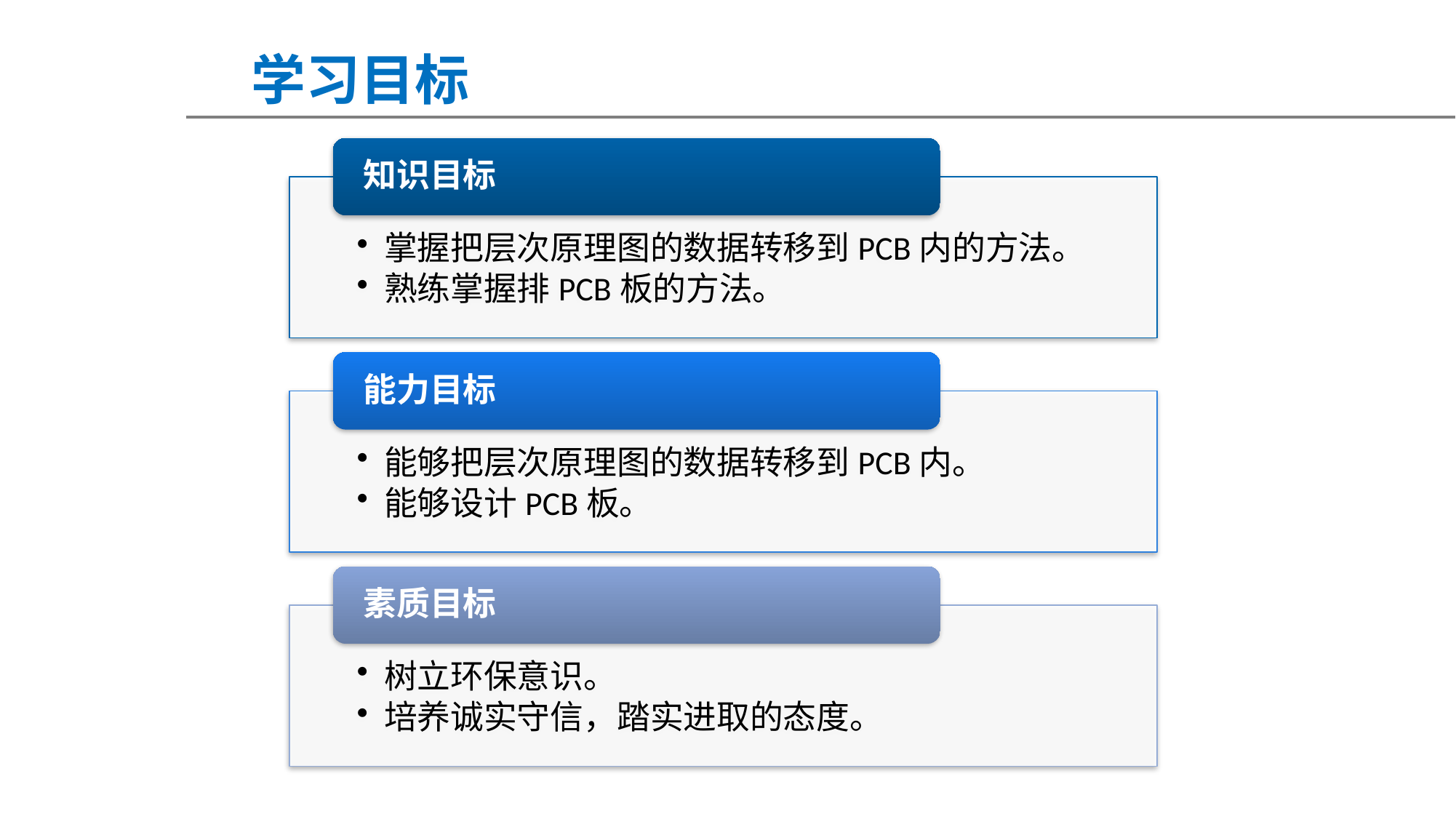

学习目标
掌握把层次原理图的数据转移到PCB内的方法。
熟练掌握排PCB板的方法。
知识目标
能够把层次原理图的数据转移到PCB内。
能够设计PCB板。
能力目标
树立环保意识。
培养诚实守信，踏实进取的态度。
素质目标